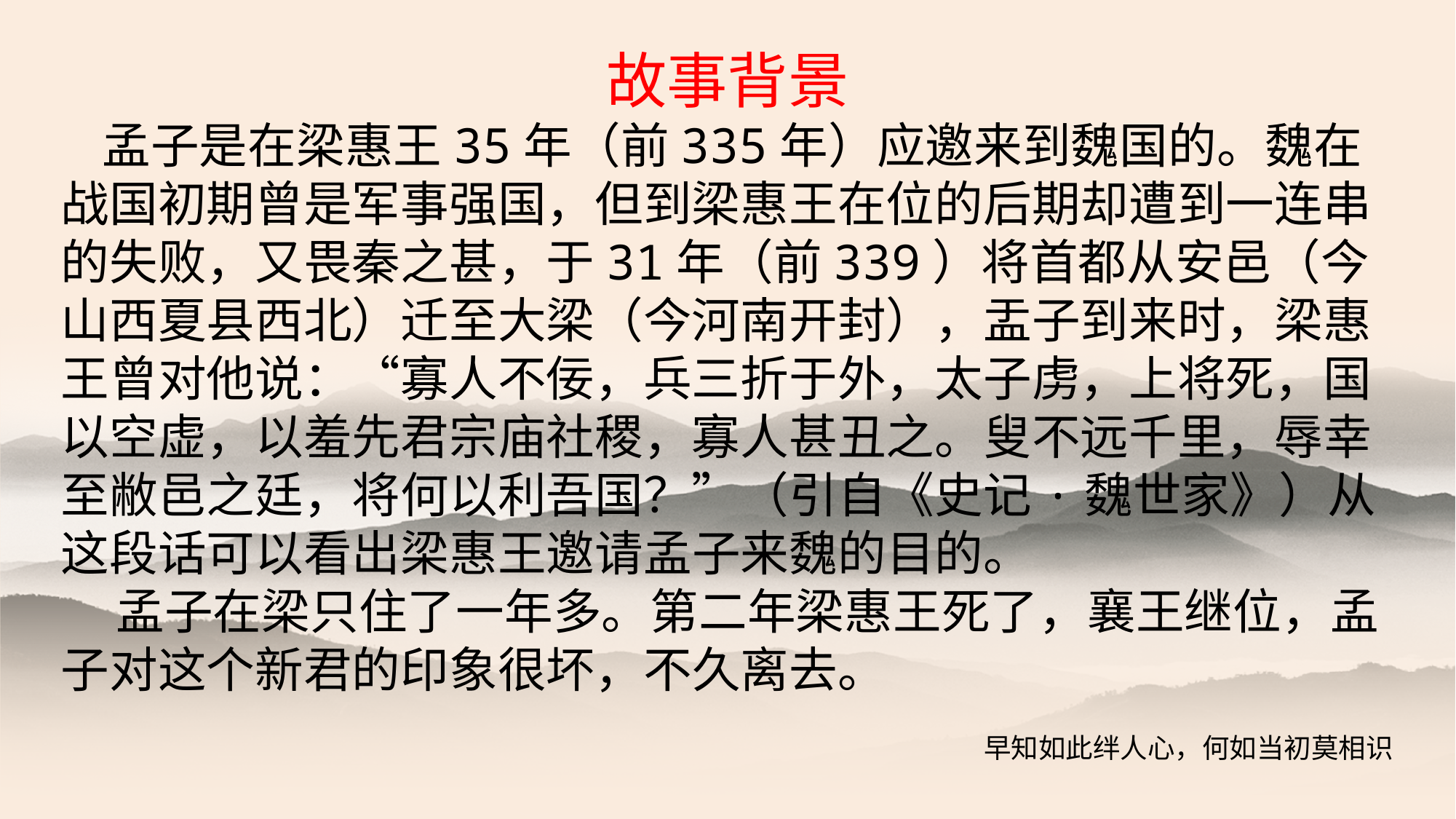

故事背景
    孟子是在梁惠王35年（前335年）应邀来到魏国的。魏在战国初期曾是军事强国，但到梁惠王在位的后期却遭到一连串的失败，又畏秦之甚，于31年（前339）将首都从安邑（今山西夏县西北）迁至大梁（今河南开封），盂子到来时，梁惠王曾对他说：“寡人不佞，兵三折于外，太子虏，上将死，国以空虚，以羞先君宗庙社稷，寡人甚丑之。叟不远千里，辱幸至敝邑之廷，将何以利吾国？”（引自《史记·魏世家》）从这段话可以看出梁惠王邀请孟子来魏的目的。
    孟子在梁只住了一年多。第二年梁惠王死了，襄王继位，孟子对这个新君的印象很坏，不久离去。